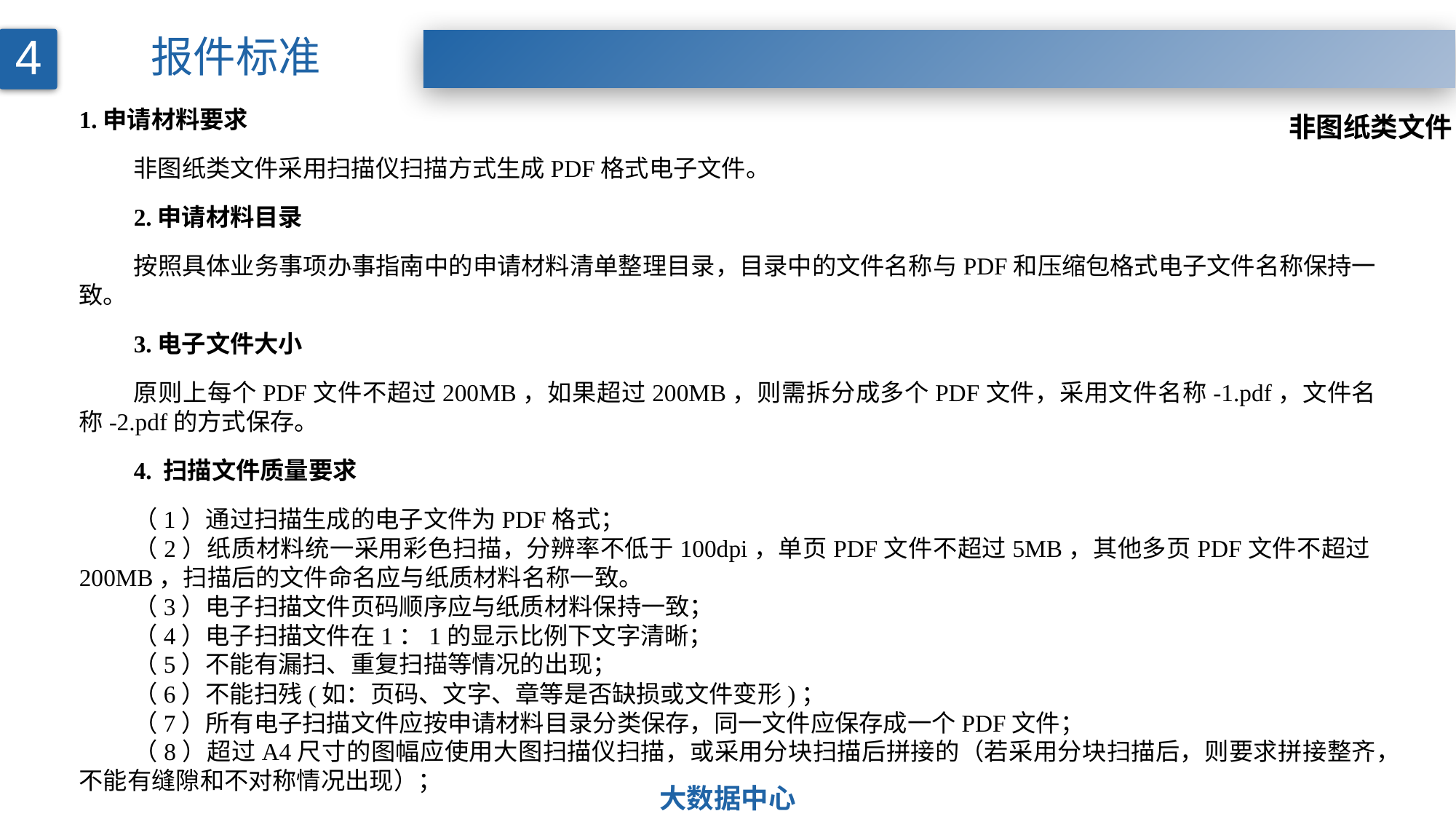

4
报件标准
非图纸类文件
1.申请材料要求
非图纸类文件采用扫描仪扫描方式生成PDF格式电子文件。
2.申请材料目录
按照具体业务事项办事指南中的申请材料清单整理目录，目录中的文件名称与PDF和压缩包格式电子文件名称保持一致。
3.电子文件大小
原则上每个PDF文件不超过200MB，如果超过200MB，则需拆分成多个PDF文件，采用文件名称-1.pdf，文件名称-2.pdf的方式保存。
4. 扫描文件质量要求
（1）通过扫描生成的电子文件为PDF格式；
（2）纸质材料统一采用彩色扫描，分辨率不低于100dpi，单页PDF文件不超过5MB，其他多页PDF文件不超过200MB，扫描后的文件命名应与纸质材料名称一致。
（3）电子扫描文件页码顺序应与纸质材料保持一致；
（4）电子扫描文件在1：1的显示比例下文字清晰；
（5）不能有漏扫、重复扫描等情况的出现；
（6）不能扫残(如：页码、文字、章等是否缺损或文件变形)；
（7）所有电子扫描文件应按申请材料目录分类保存，同一文件应保存成一个PDF文件；
（8）超过A4尺寸的图幅应使用大图扫描仪扫描，或采用分块扫描后拼接的（若采用分块扫描后，则要求拼接整齐，不能有缝隙和不对称情况出现）；

大数据中心